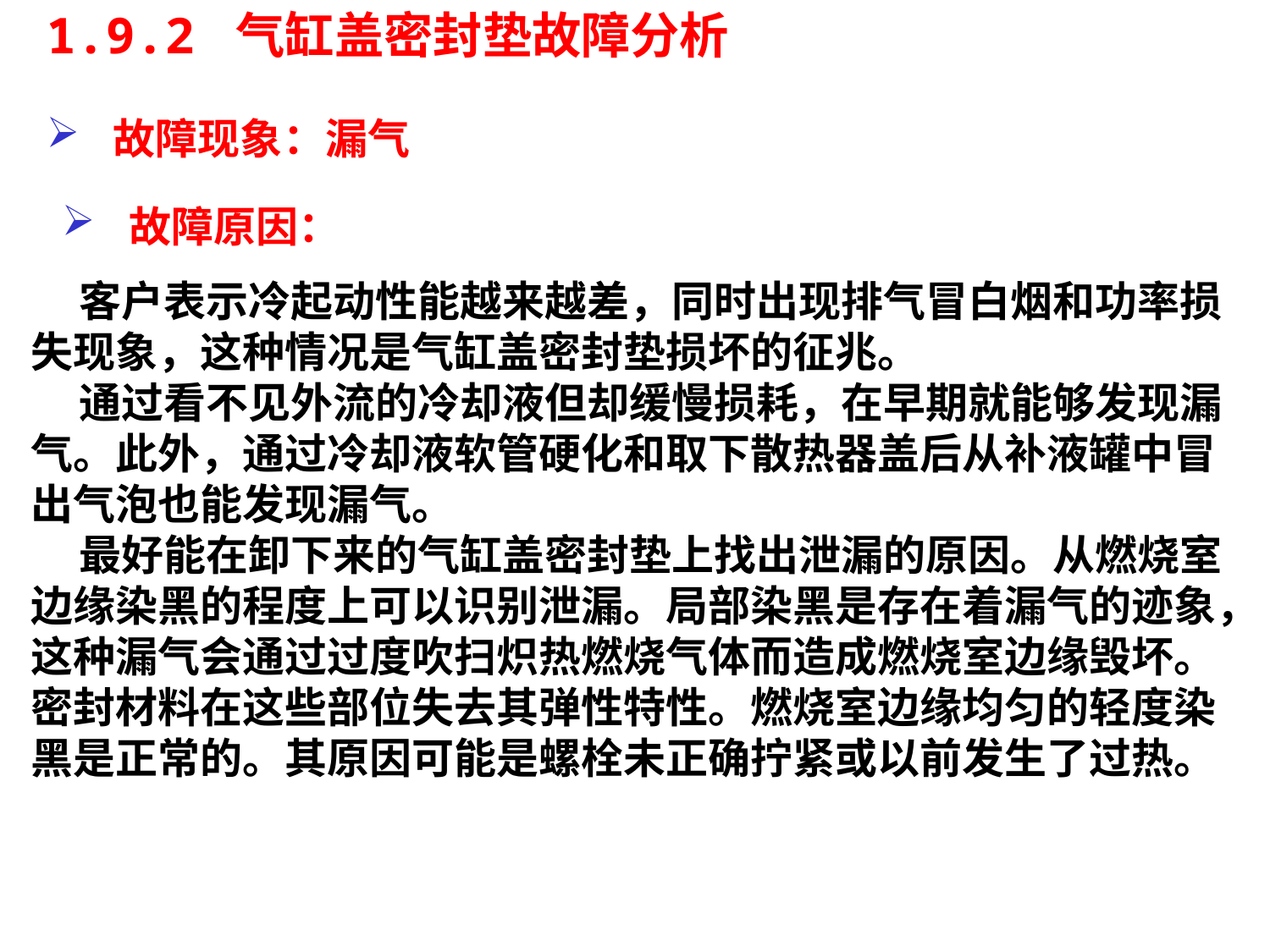

1.9.2 气缸盖密封垫故障分析
故障现象：漏气

故障原因：

    客户表示冷起动性能越来越差，同时出现排气冒白烟和功率损失现象，这种情况是气缸盖密封垫损坏的征兆。
    通过看不见外流的冷却液但却缓慢损耗，在早期就能够发现漏气。此外，通过冷却液软管硬化和取下散热器盖后从补液罐中冒出气泡也能发现漏气。
    最好能在卸下来的气缸盖密封垫上找出泄漏的原因。从燃烧室边缘染黑的程度上可以识别泄漏。局部染黑是存在着漏气的迹象，这种漏气会通过过度吹扫炽热燃烧气体而造成燃烧室边缘毁坏。密封材料在这些部位失去其弹性特性。燃烧室边缘均匀的轻度染黑是正常的。其原因可能是螺栓未正确拧紧或以前发生了过热。